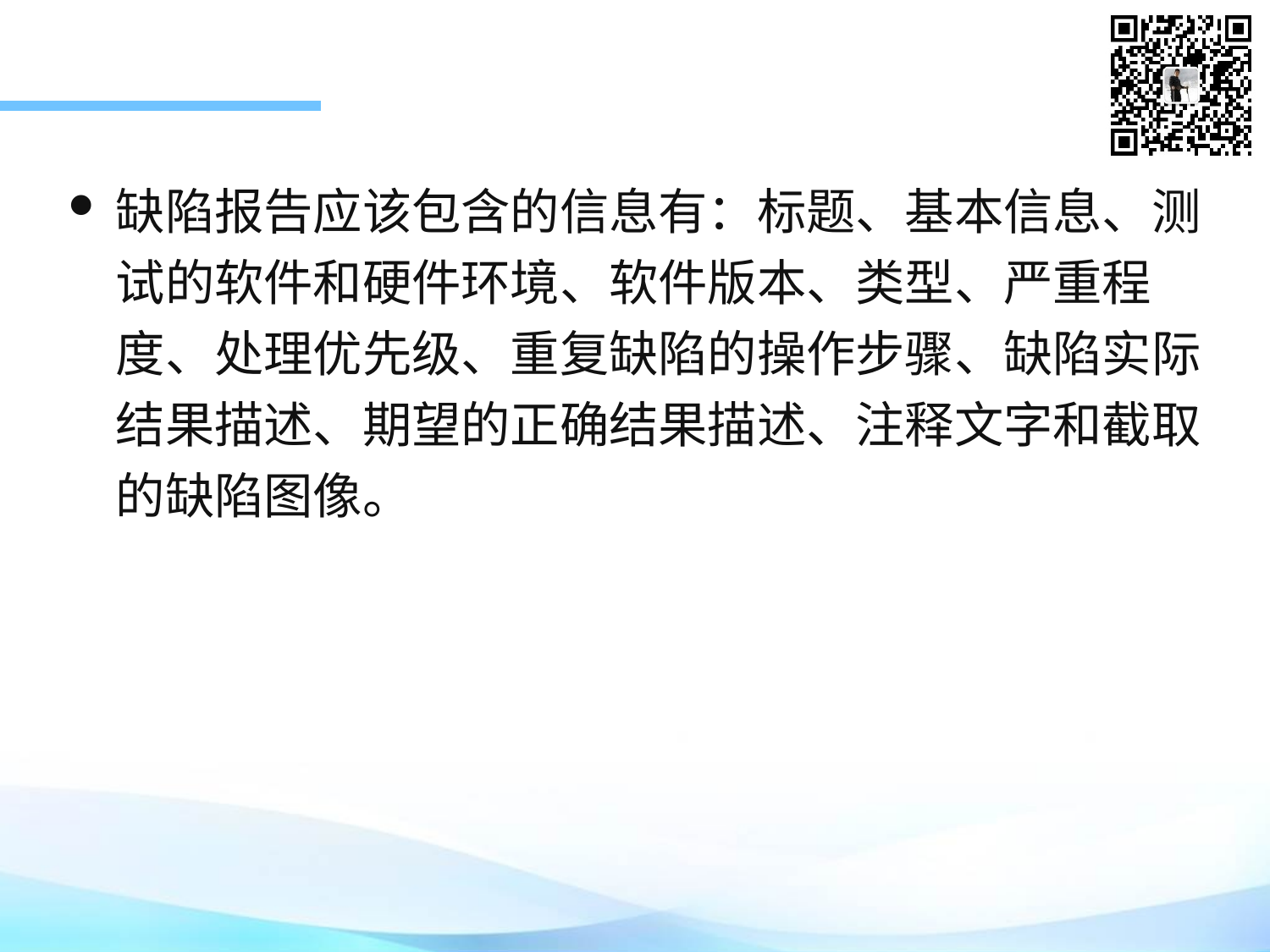

缺陷报告应该包含的信息有：标题、基本信息、测试的软件和硬件环境、软件版本、类型、严重程度、处理优先级、重复缺陷的操作步骤、缺陷实际结果描述、期望的正确结果描述、注释文字和截取的缺陷图像。